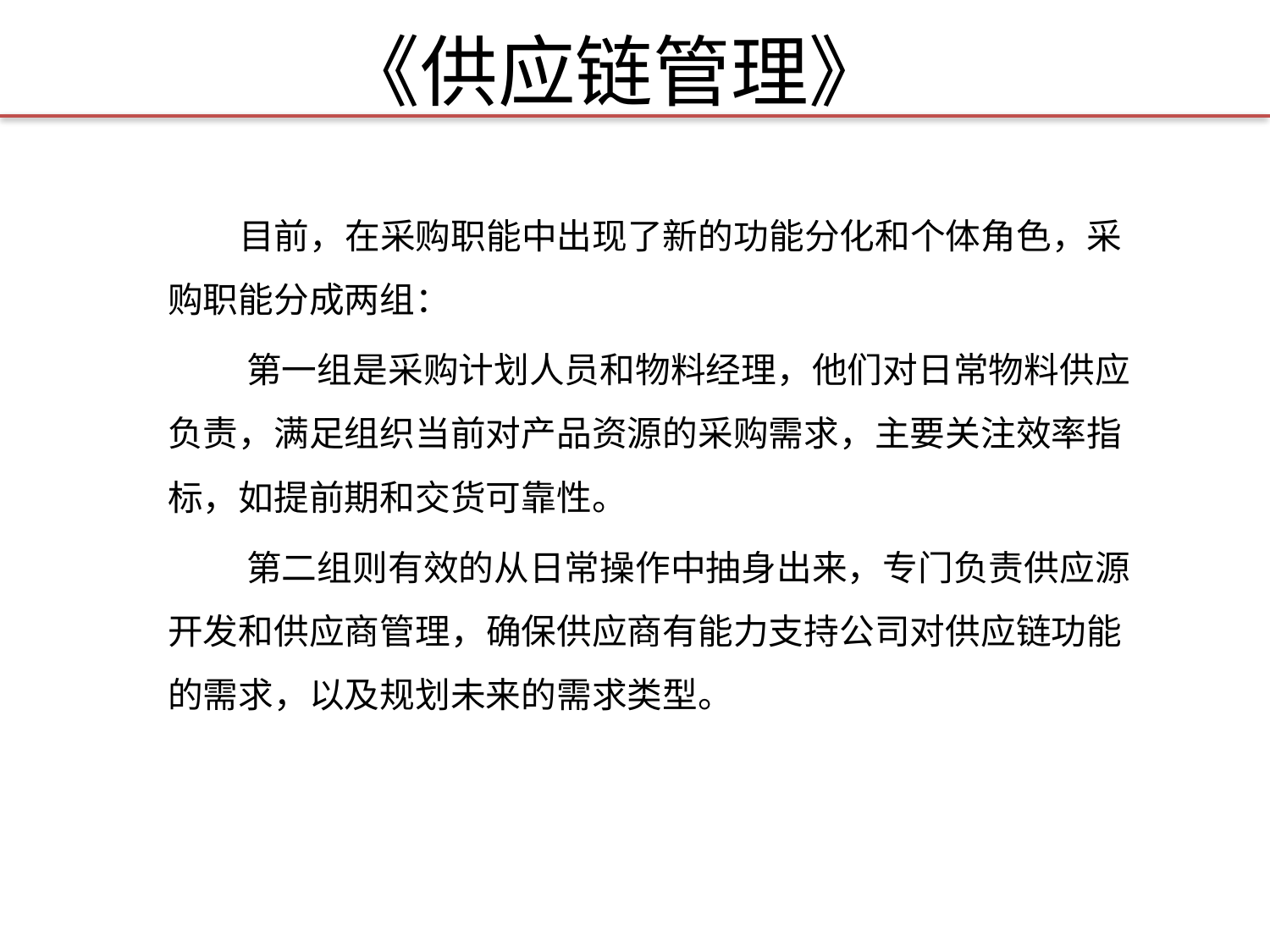

# 《供应链管理》
        目前，在采购职能中出现了新的功能分化和个体角色，采购职能分成两组：
         第一组是采购计划人员和物料经理，他们对日常物料供应负责，满足组织当前对产品资源的采购需求，主要关注效率指标，如提前期和交货可靠性。
         第二组则有效的从日常操作中抽身出来，专门负责供应源开发和供应商管理，确保供应商有能力支持公司对供应链功能的需求，以及规划未来的需求类型。